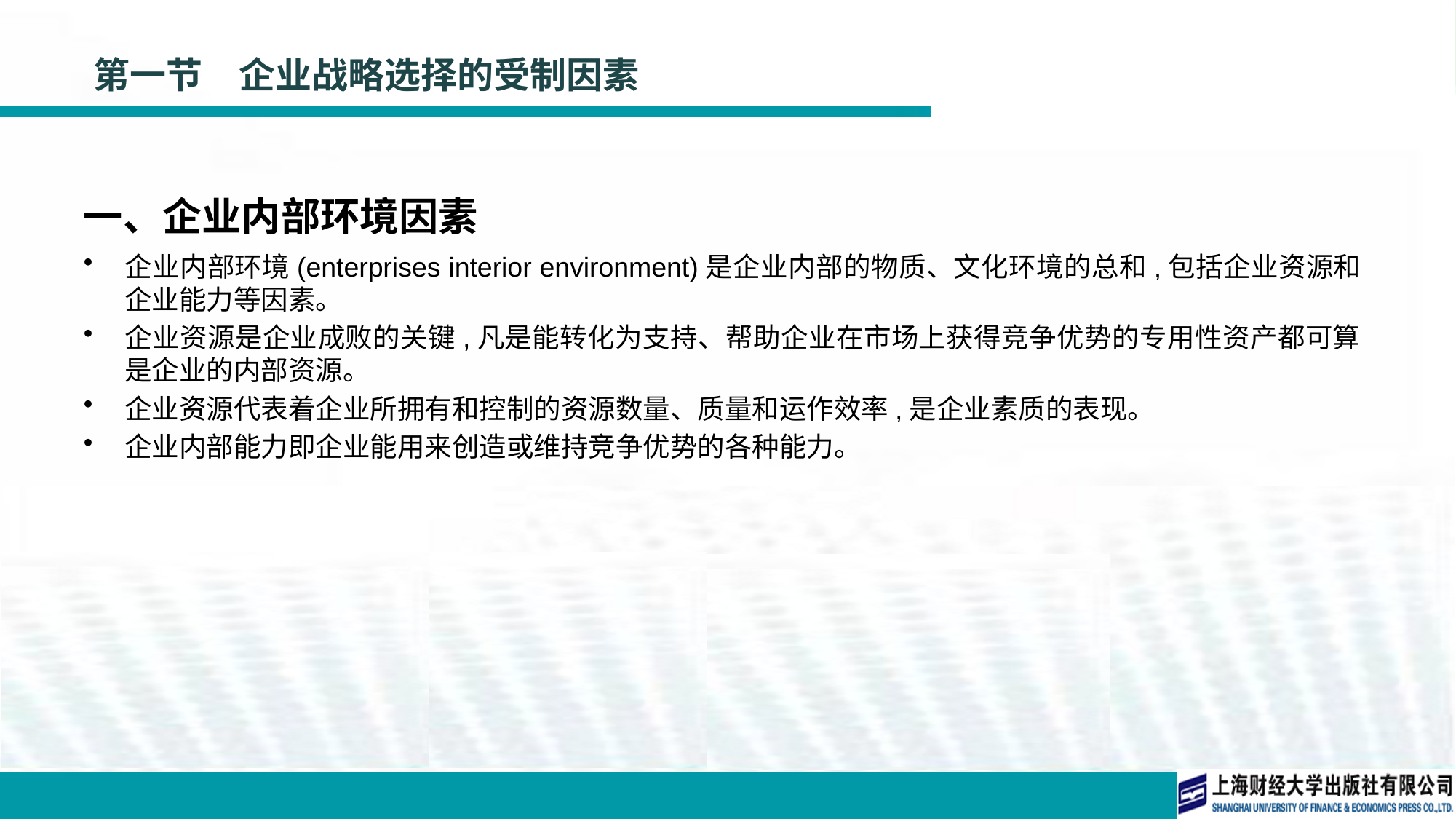

# 第一节　企业战略选择的受制因素
一、企业内部环境因素
企业内部环境(enterprises interior environment)是企业内部的物质、文化环境的总和,包括企业资源和企业能力等因素。
企业资源是企业成败的关键,凡是能转化为支持、帮助企业在市场上获得竞争优势的专用性资产都可算是企业的内部资源。
企业资源代表着企业所拥有和控制的资源数量、质量和运作效率,是企业素质的表现。
企业内部能力即企业能用来创造或维持竞争优势的各种能力。